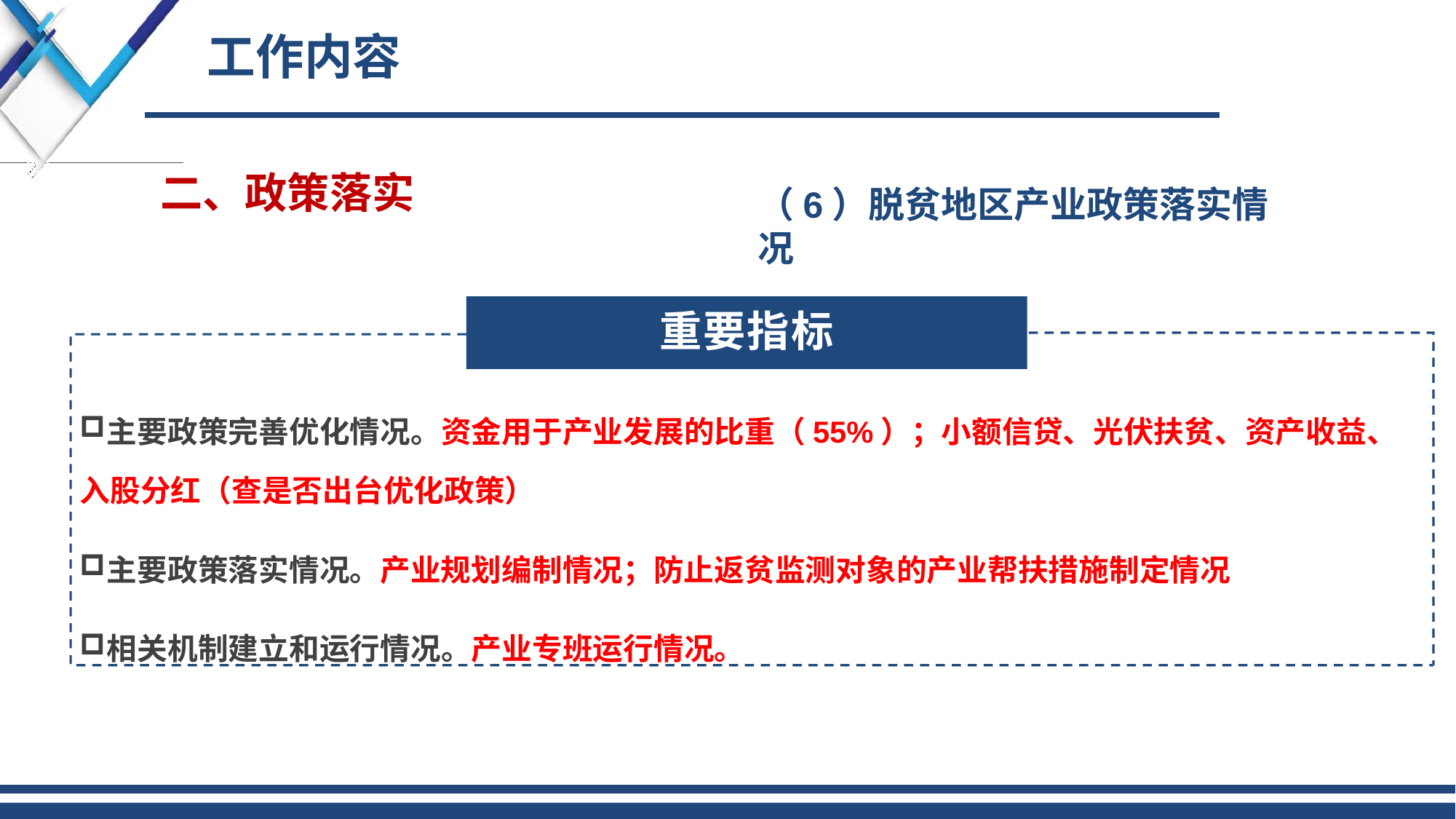

# 工作内容

二、政策落实
（6）脱贫地区产业政策落实情况

重要指标

主要政策完善优化情况。资金用于产业发展的比重（55%）；小额信贷、光伏扶贫、资产收益、
入股分红（查是否出台优化政策）

主要政策落实情况。产业规划编制情况；防止返贫监测对象的产业帮扶措施制定情况

相关机制建立和运行情况。产业专班运行情况。